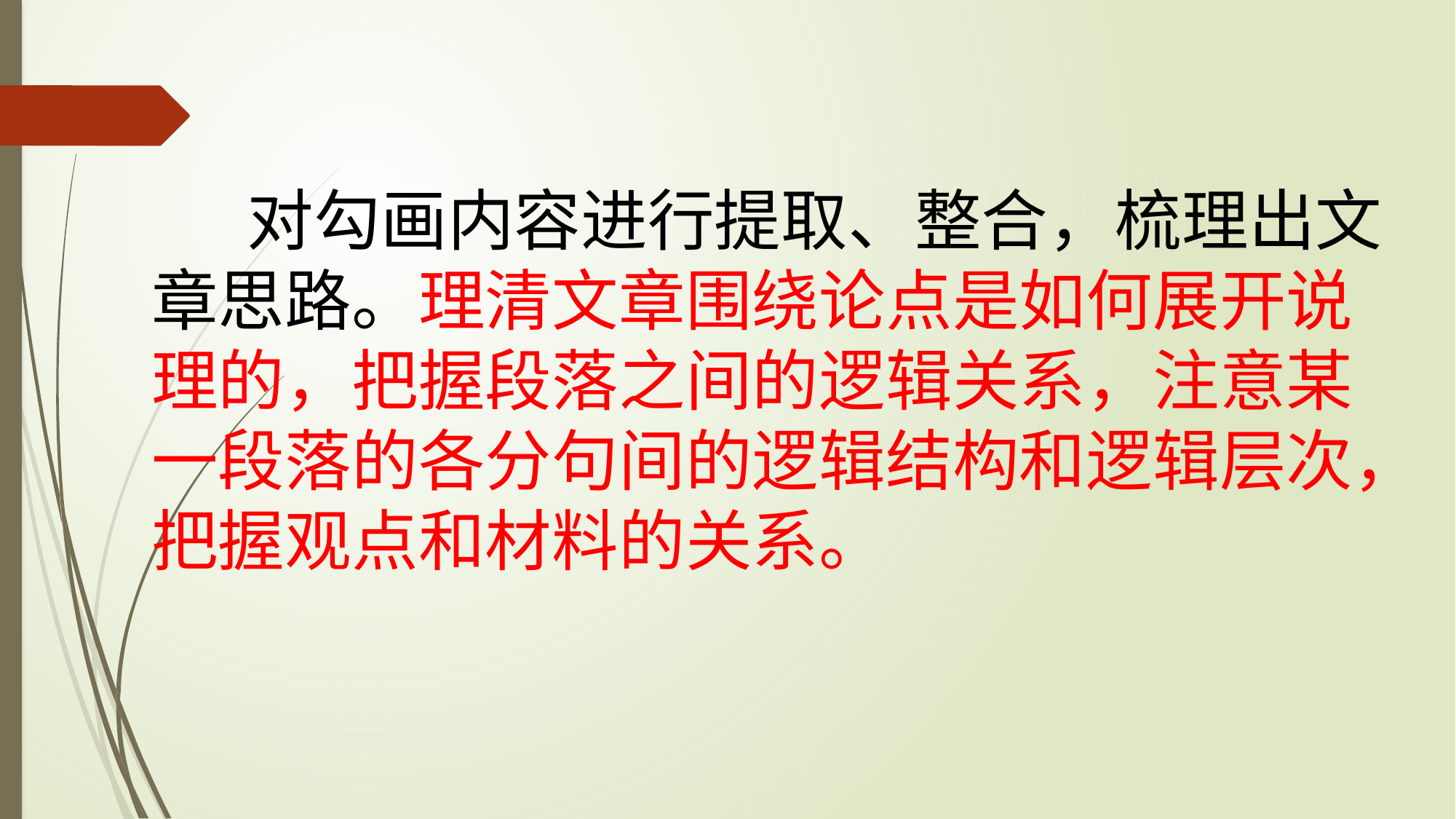

对勾画内容进行提取、整合，梳理出文章思路。理清文章围绕论点是如何展开说理的，把握段落之间的逻辑关系，注意某一段落的各分句间的逻辑结构和逻辑层次，把握观点和材料的关系。